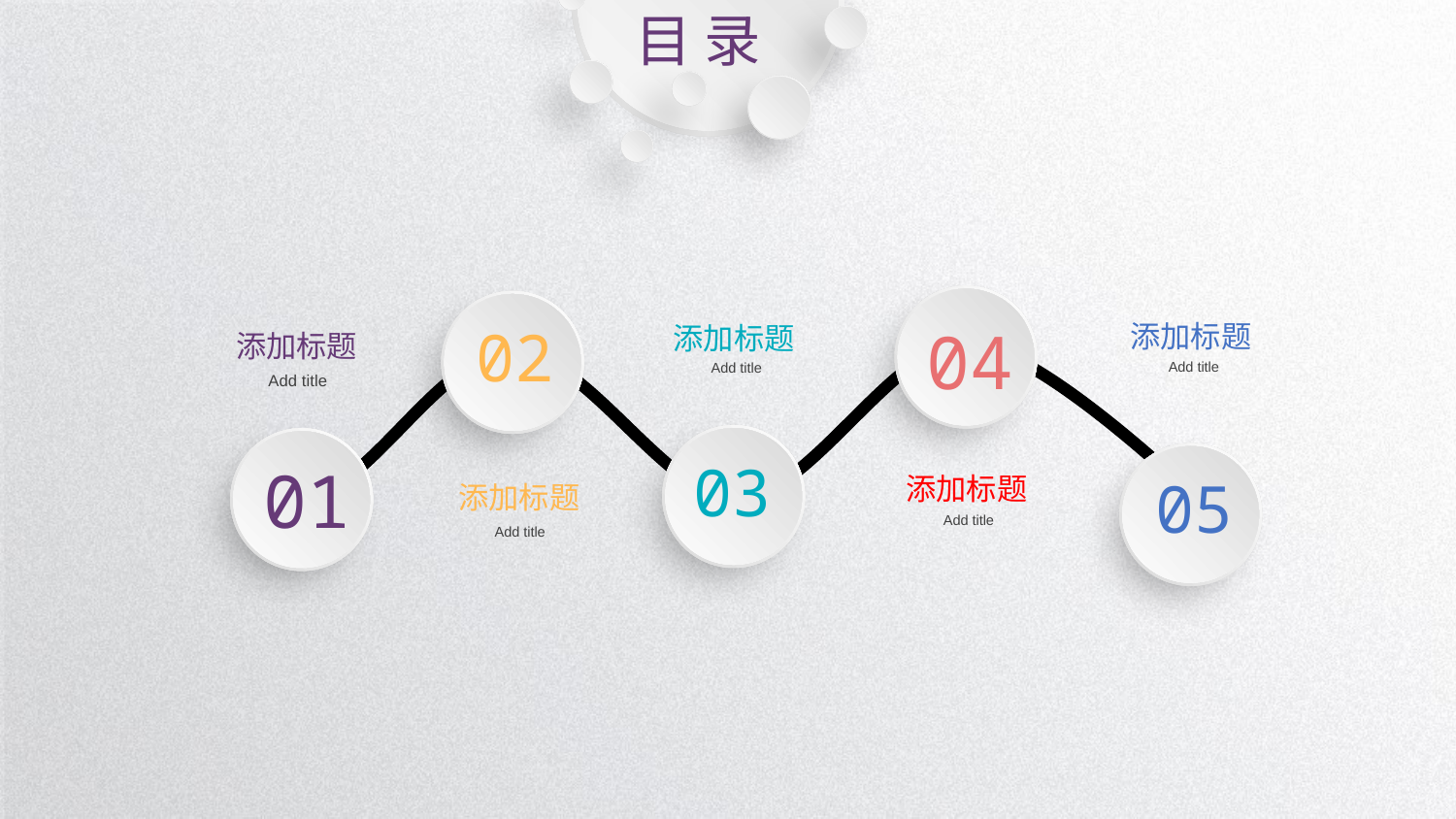

目 录

04

02
添加标题
Add title
添加标题
Add title
添加标题
Add title

03

01

05
添加标题
Add title
添加标题
Add title